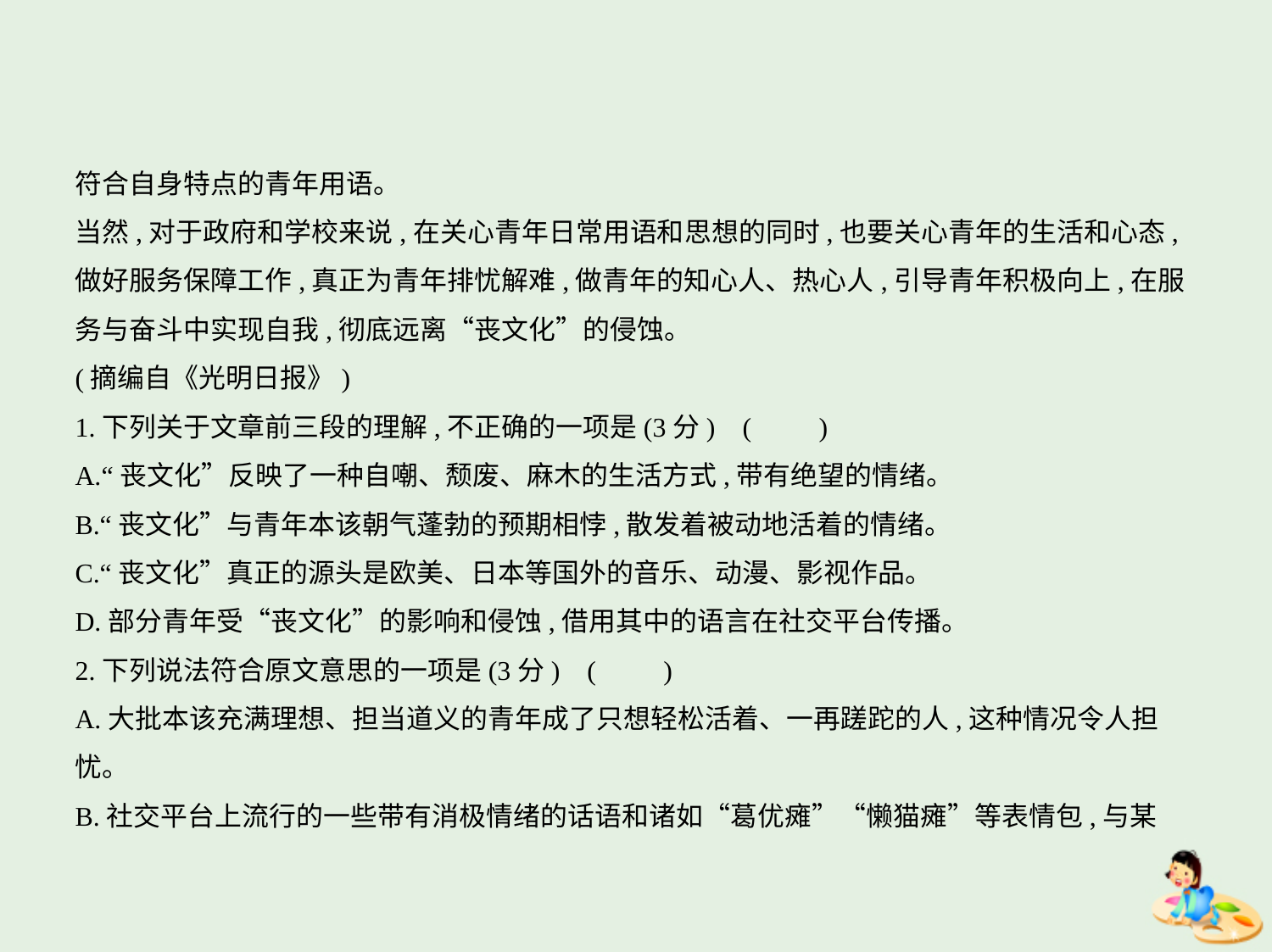

符合自身特点的青年用语。
当然,对于政府和学校来说,在关心青年日常用语和思想的同时,也要关心青年的生活和心态,
做好服务保障工作,真正为青年排忧解难,做青年的知心人、热心人,引导青年积极向上,在服
务与奋斗中实现自我,彻底远离“丧文化”的侵蚀。
(摘编自《光明日报》)
1.下列关于文章前三段的理解,不正确的一项是(3分) (　　)
A.“丧文化”反映了一种自嘲、颓废、麻木的生活方式,带有绝望的情绪。
B.“丧文化”与青年本该朝气蓬勃的预期相悖,散发着被动地活着的情绪。
C.“丧文化”真正的源头是欧美、日本等国外的音乐、动漫、影视作品。
D.部分青年受“丧文化”的影响和侵蚀,借用其中的语言在社交平台传播。
2.下列说法符合原文意思的一项是(3分) (　　)
A.大批本该充满理想、担当道义的青年成了只想轻松活着、一再蹉跎的人,这种情况令人担
忧。
B.社交平台上流行的一些带有消极情绪的话语和诸如“葛优瘫”“懒猫瘫”等表情包,与某